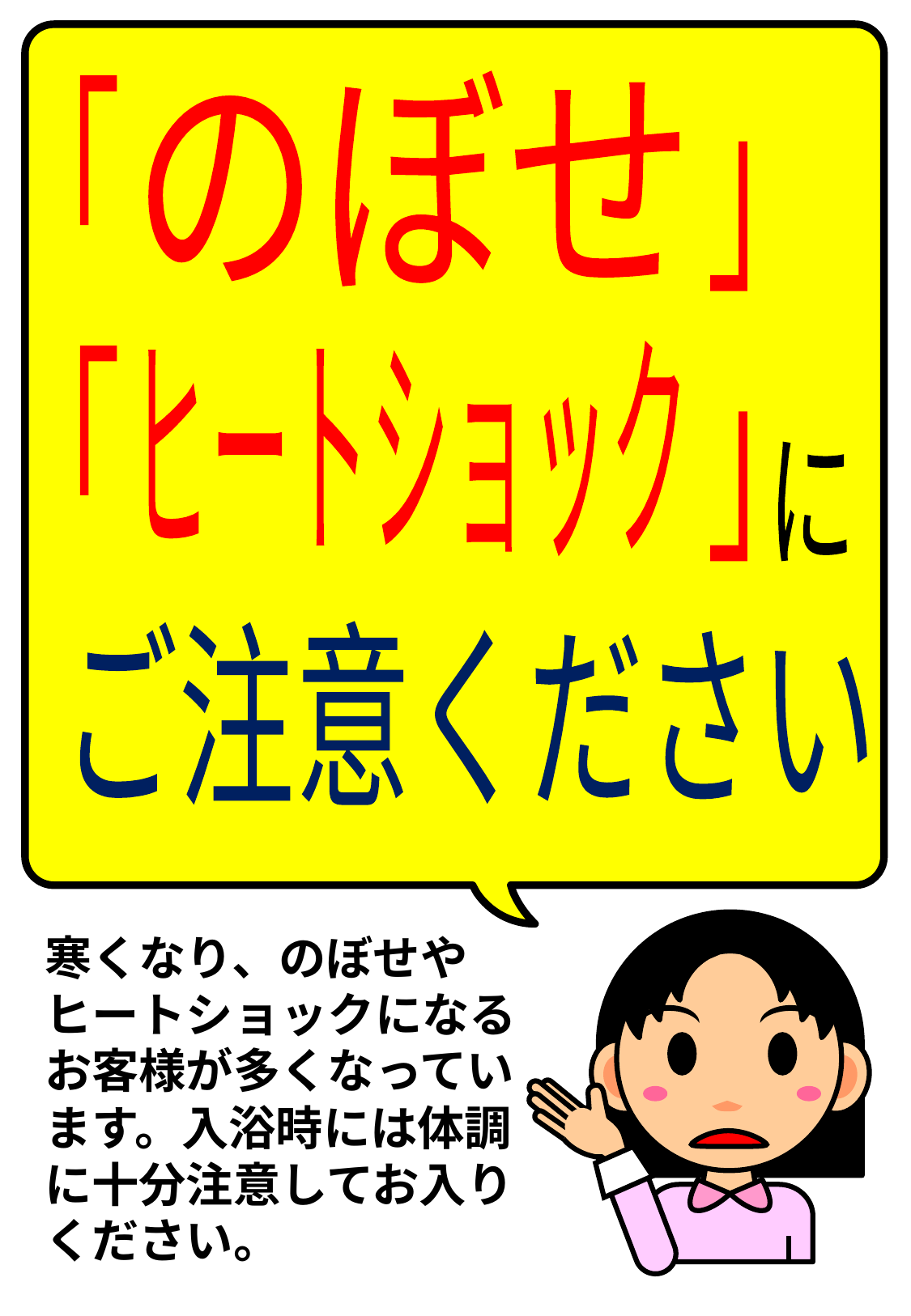

のぼせ
「　　　　　」
ヒートショック
「　　　　　」
に
ご注意ください

寒くなり、のぼせやヒートショックになるお客様が多くなっています。入浴時には体調に十分注意してお入りください。